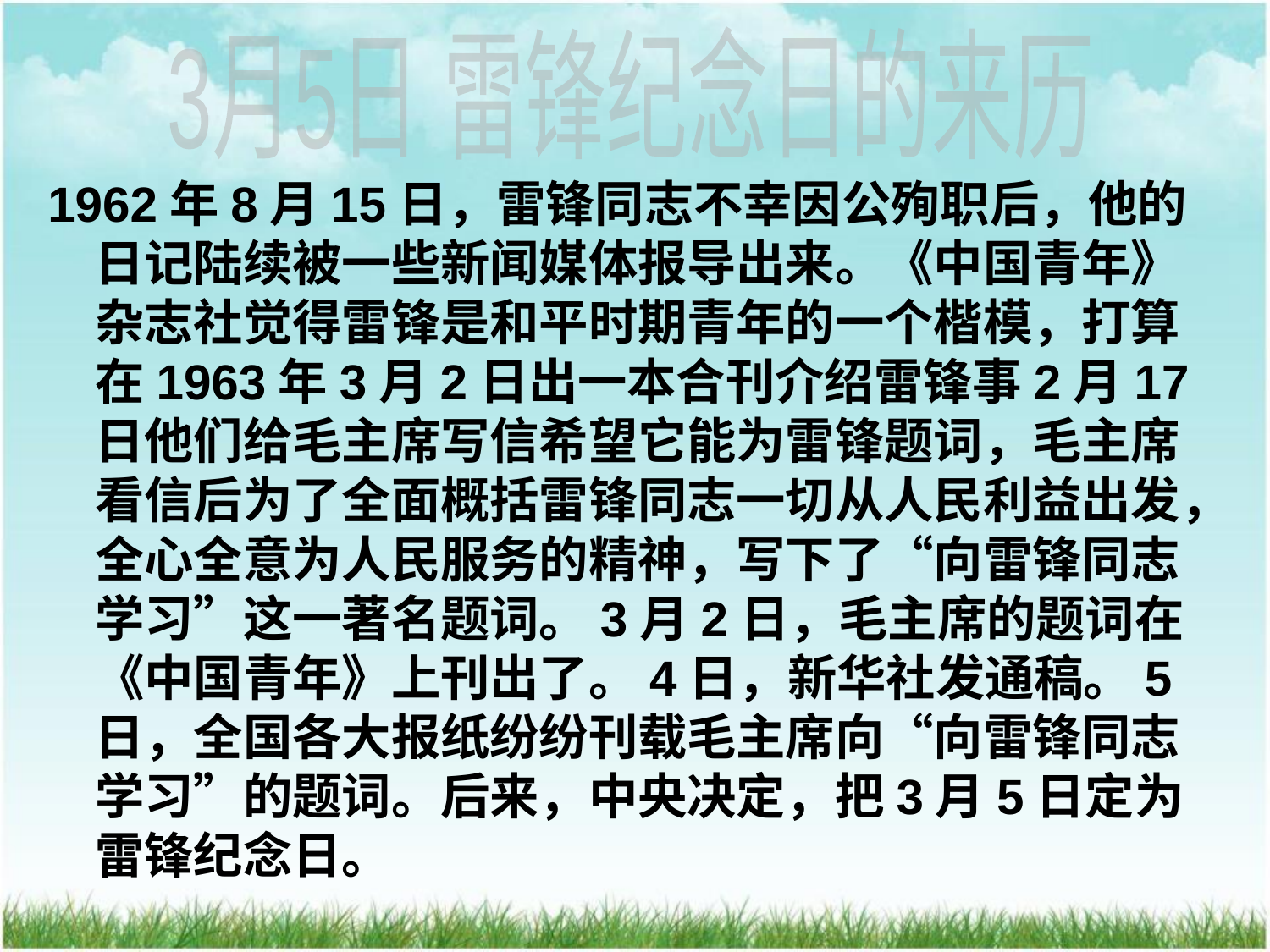

3月5日 雷锋纪念日的来历
1962年8月15日，雷锋同志不幸因公殉职后，他的日记陆续被一些新闻媒体报导出来。《中国青年》杂志社觉得雷锋是和平时期青年的一个楷模，打算在1963年3月2日出一本合刊介绍雷锋事2月17日他们给毛主席写信希望它能为雷锋题词，毛主席看信后为了全面概括雷锋同志一切从人民利益出发，全心全意为人民服务的精神，写下了“向雷锋同志学习”这一著名题词。3月2日，毛主席的题词在《中国青年》上刊出了。4日，新华社发通稿。5日，全国各大报纸纷纷刊载毛主席向“向雷锋同志学习”的题词。后来，中央决定，把3月5日定为雷锋纪念日。